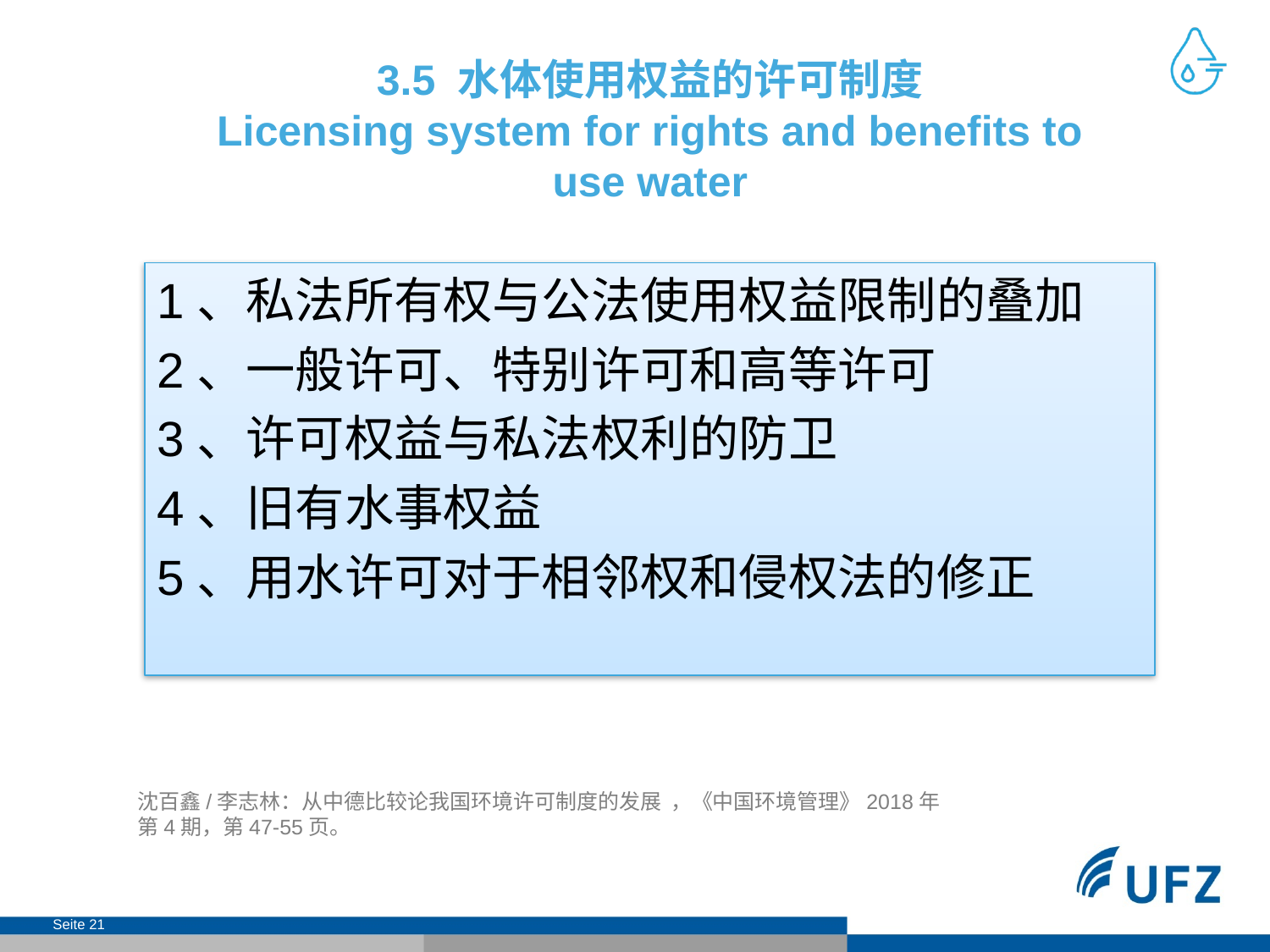

# 3.5 水体使用权益的许可制度 Licensing system for rights and benefits to use water
1、私法所有权与公法使用权益限制的叠加
2、一般许可、特别许可和高等许可
3、许可权益与私法权利的防卫
4、旧有水事权益
5、用水许可对于相邻权和侵权法的修正

沈百鑫/李志林：从中德比较论我国环境许可制度的发展  ，《中国环境管理》2018年第4期，第47-55页。
Seite 21